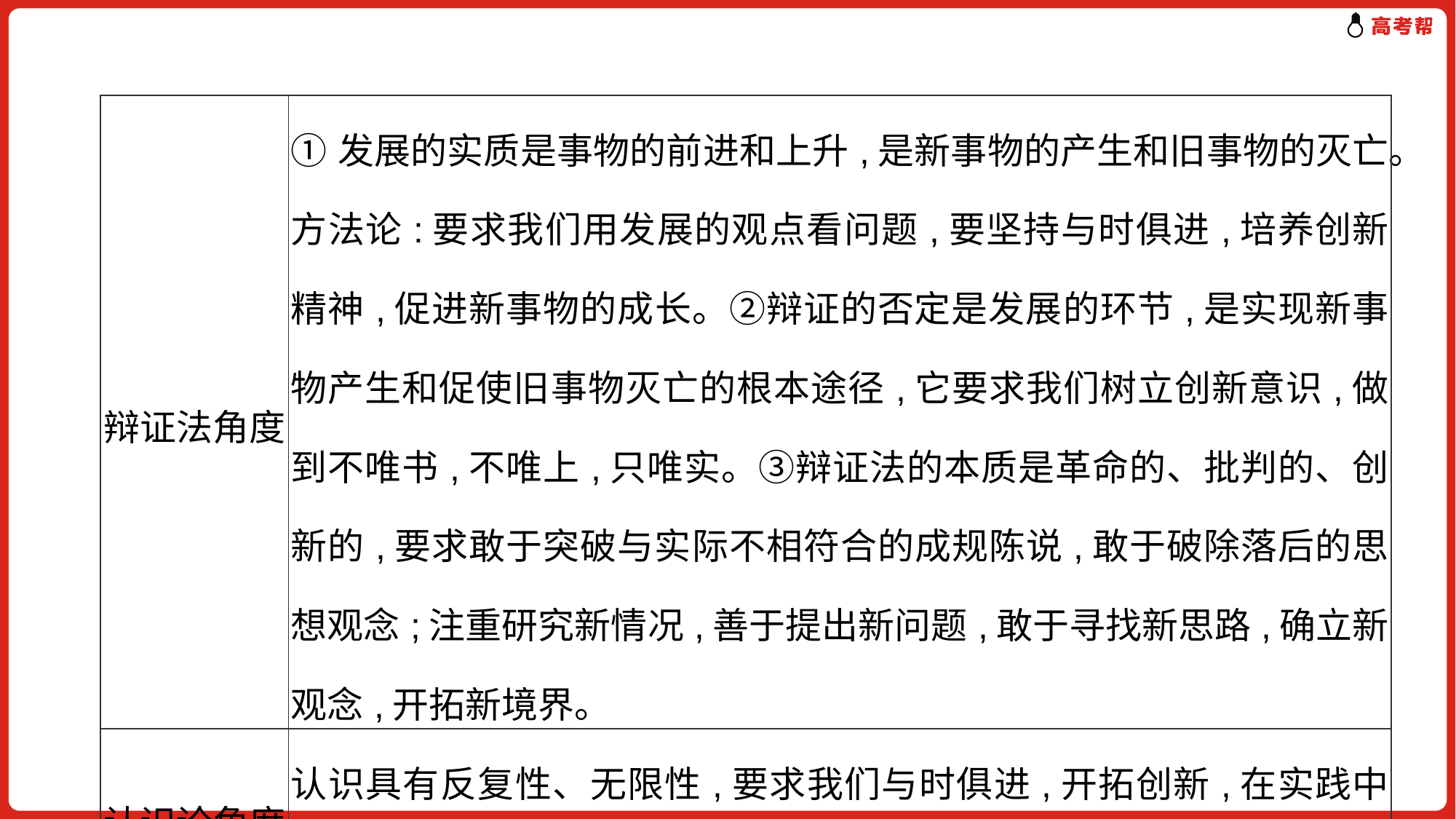

| 辩证法角度 | ①发展的实质是事物的前进和上升,是新事物的产生和旧事物的灭亡。方法论:要求我们用发展的观点看问题,要坚持与时俱进,培养创新精神,促进新事物的成长。②辩证的否定是发展的环节,是实现新事物产生和促使旧事物灭亡的根本途径,它要求我们树立创新意识,做到不唯书,不唯上,只唯实。③辩证法的本质是革命的、批判的、创新的,要求敢于突破与实际不相符合的成规陈说,敢于破除落后的思想观念;注重研究新情况,善于提出新问题,敢于寻找新思路,确立新观念,开拓新境界。 |
| --- | --- |
| 认识论角度 | 认识具有反复性、无限性,要求我们与时俱进,开拓创新,在实践中认识和发现真理,在实践中检验和发展真理。 |